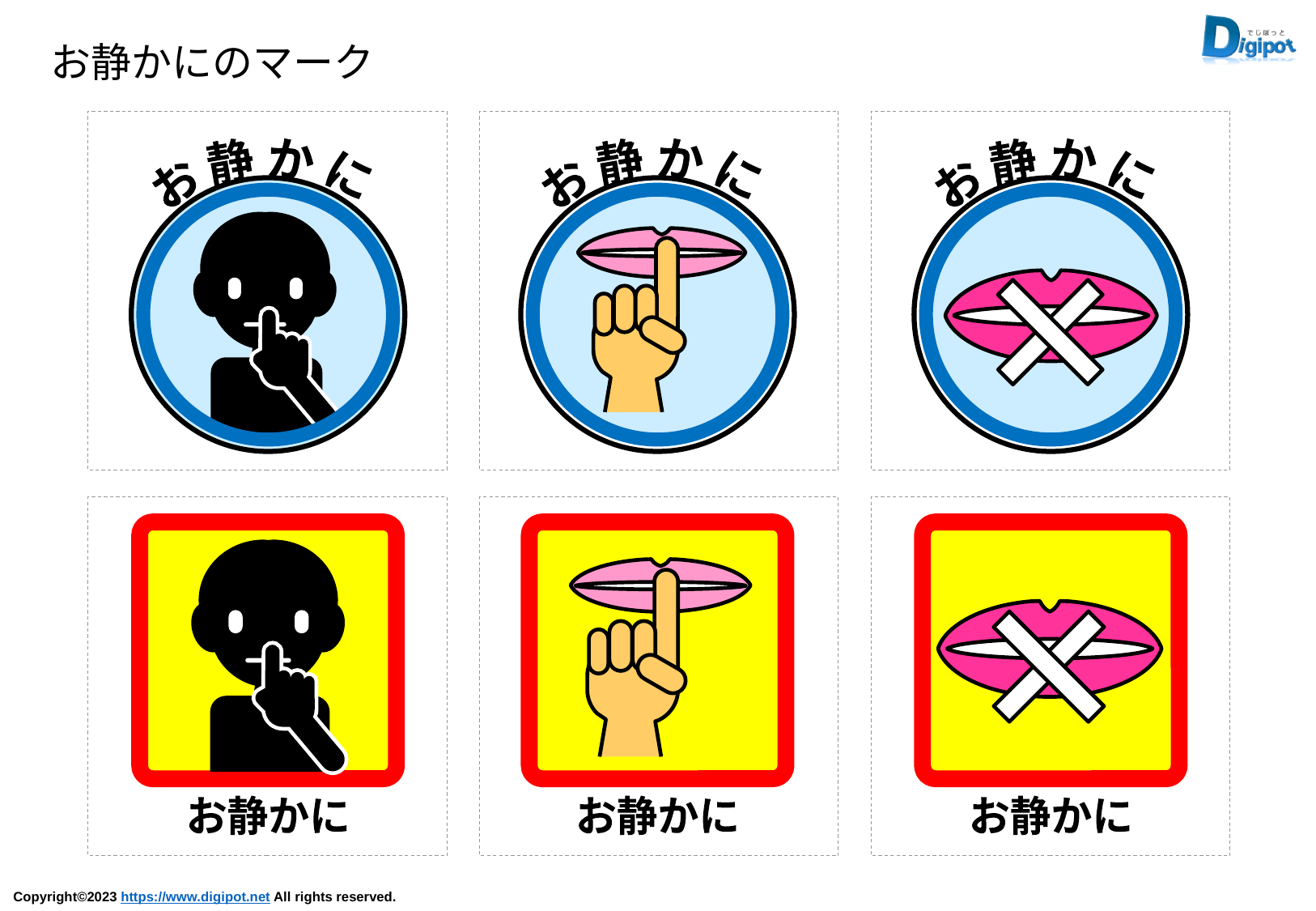

お静かにのマーク
お 静 か に

お 静 か に

お 静 か に

お静かに

お静かに

お静かに